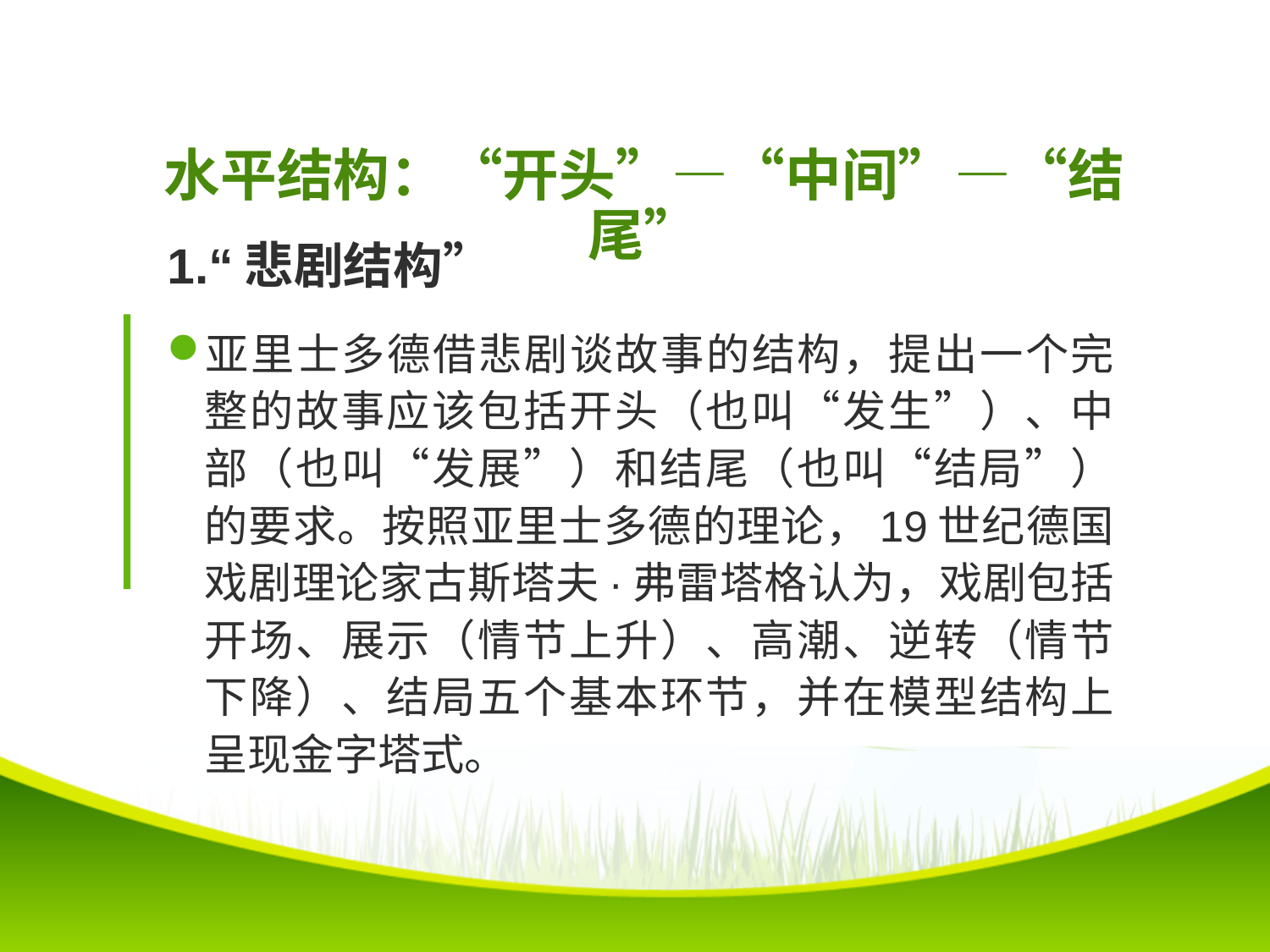

# 水平结构：“开头”—“中间”—“结尾”
1.“悲剧结构”
亚里士多德借悲剧谈故事的结构，提出一个完整的故事应该包括开头（也叫“发生”）、中部（也叫“发展”）和结尾（也叫“结局”）的要求。按照亚里士多德的理论，19世纪德国戏剧理论家古斯塔夫·弗雷塔格认为，戏剧包括开场、展示（情节上升）、高潮、逆转（情节下降）、结局五个基本环节，并在模型结构上呈现金字塔式。